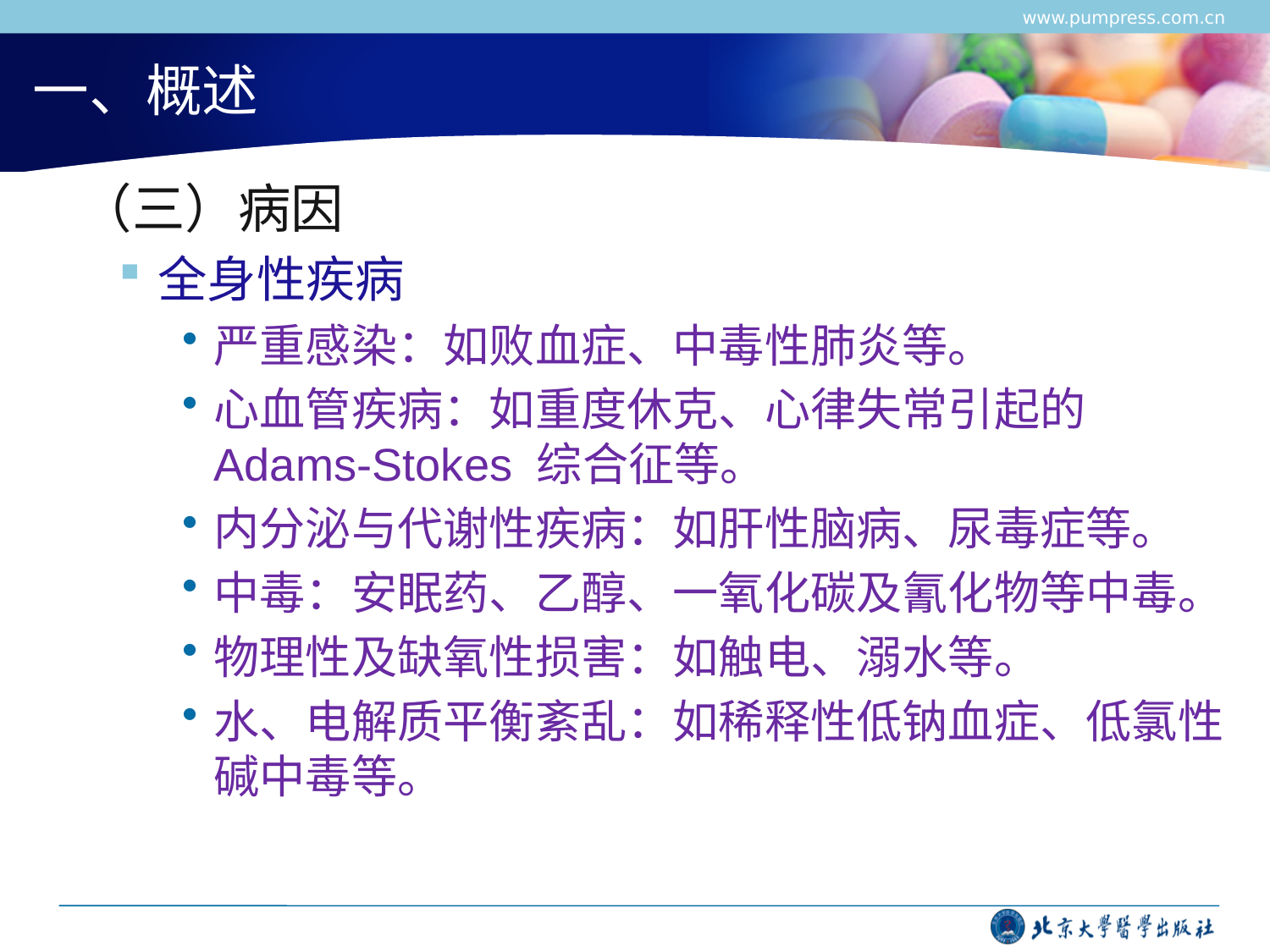

www.pumpress.com.cn
# 一、概述
 （三）病因
全身性疾病
严重感染：如败血症、中毒性肺炎等。
心血管疾病：如重度休克、心律失常引起的 Adams-Stokes 综合征等。
内分泌与代谢性疾病：如肝性脑病、尿毒症等。
中毒：安眠药、乙醇、一氧化碳及氰化物等中毒。
物理性及缺氧性损害：如触电、溺水等。
水、电解质平衡紊乱：如稀释性低钠血症、低氯性碱中毒等。